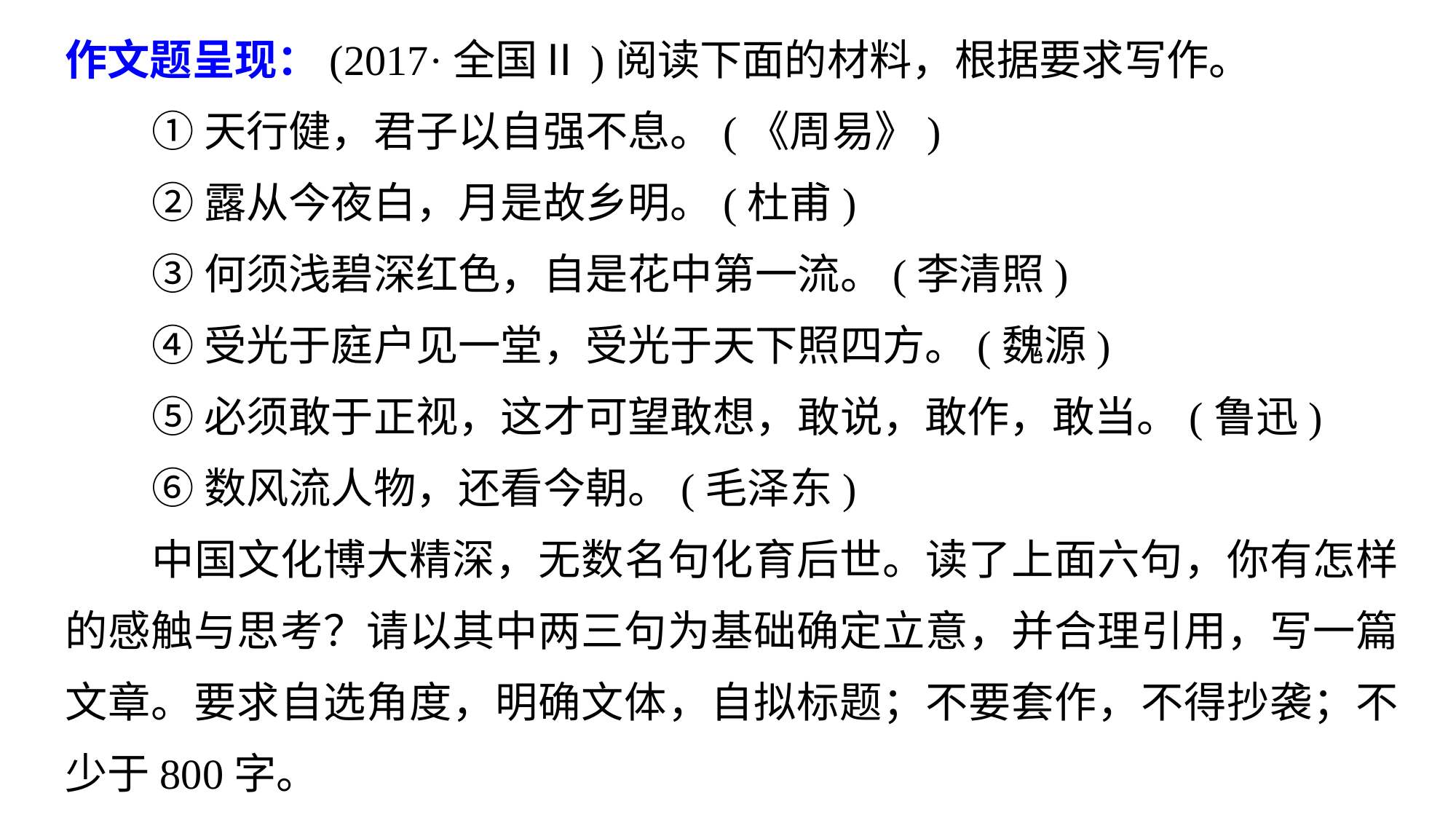

作文题呈现：(2017·全国Ⅱ)阅读下面的材料，根据要求写作。
①天行健，君子以自强不息。(《周易》)
②露从今夜白，月是故乡明。(杜甫)
③何须浅碧深红色，自是花中第一流。(李清照)
④受光于庭户见一堂，受光于天下照四方。(魏源)
⑤必须敢于正视，这才可望敢想，敢说，敢作，敢当。(鲁迅)
⑥数风流人物，还看今朝。(毛泽东)
中国文化博大精深，无数名句化育后世。读了上面六句，你有怎样的感触与思考？请以其中两三句为基础确定立意，并合理引用，写一篇文章。要求自选角度，明确文体，自拟标题；不要套作，不得抄袭；不少于800字。